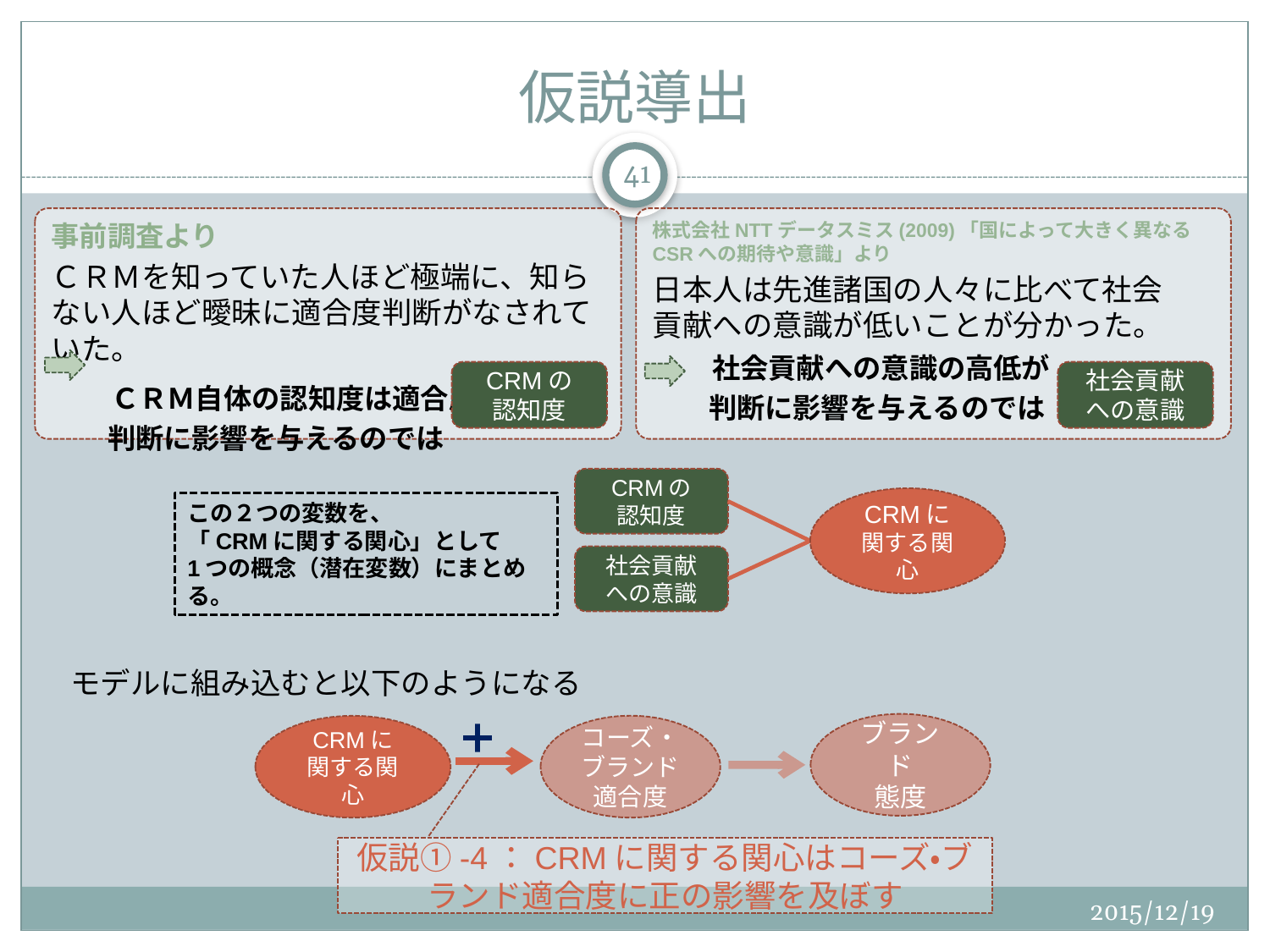

# 仮説導出
41
事前調査より
ＣＲＭを知っていた人ほど極端に、知らない人ほど曖昧に適合度判断がなされていた。

　　ＣＲＭ自体の認知度は適合度
　　判断に影響を与えるのでは
株式会社NTTデータスミス(2009)「国によって大きく異なるCSRへの期待や意識」より
日本人は先進諸国の人々に比べて社会　貢献への意識が低いことが分かった。
　　社会貢献への意識の高低が
　　判断に影響を与えるのでは

CRMの
認知度
社会貢献
への意識
CRMの
認知度
CRMに
関する関心
この２つの変数を、
「CRMに関する関心」として
1つの概念（潜在変数）にまとめる。
社会貢献
への意識
モデルに組み込むと以下のようになる
ブランド
態度
コーズ・
ブランド
適合度
CRMに
関する関心

仮説①-4：CRMに関する関心はコーズ・ブランド適合度に正の影響を及ぼす
2015/12/19